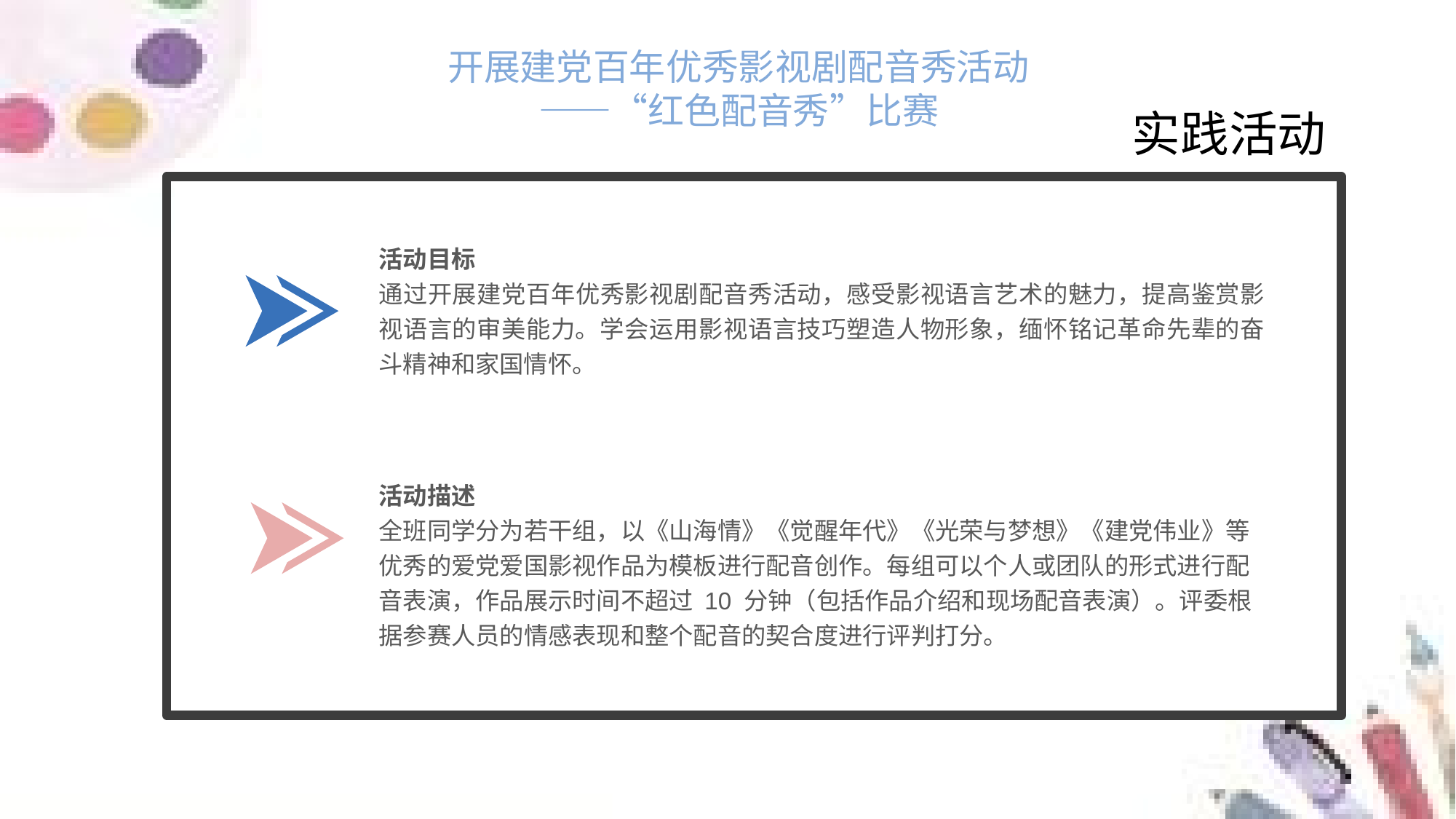

开展建党百年优秀影视剧配音秀活动——“红色配音秀”比赛
实践活动

活动目标
通过开展建党百年优秀影视剧配音秀活动，感受影视语言艺术的魅力，提高鉴赏影视语言的审美能力。学会运用影视语言技巧塑造人物形象，缅怀铭记革命先辈的奋斗精神和家国情怀。

活动描述
全班同学分为若干组，以《山海情》《觉醒年代》《光荣与梦想》《建党伟业》等优秀的爱党爱国影视作品为模板进行配音创作。每组可以个人或团队的形式进行配音表演，作品展示时间不超过 10 分钟（包括作品介绍和现场配音表演）。评委根据参赛人员的情感表现和整个配音的契合度进行评判打分。